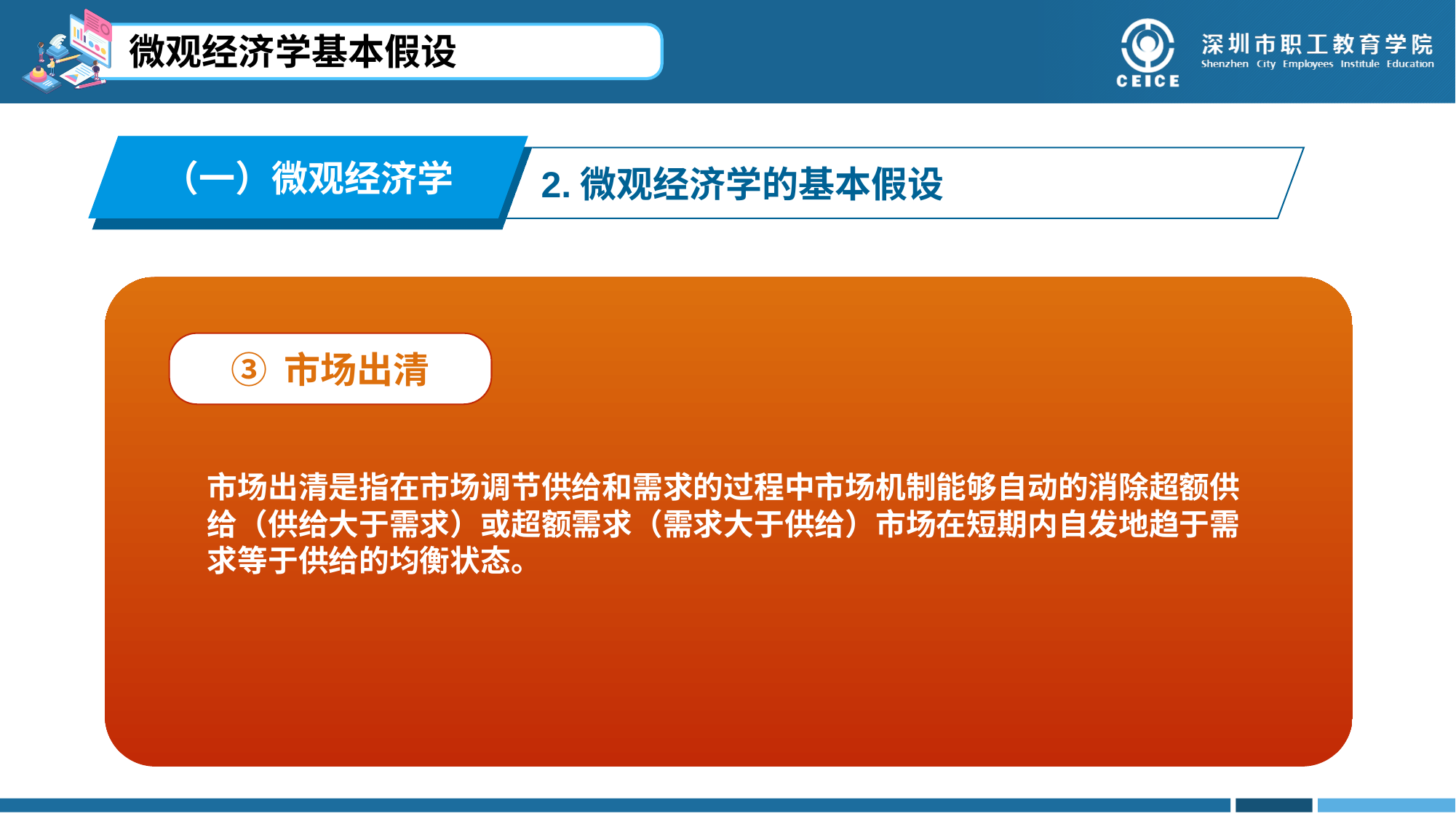

微观经济学基本假设
（一）微观经济学
2.微观经济学的基本假设

③ 市场出清
市场出清是指在市场调节供给和需求的过程中市场机制能够自动的消除超额供给（供给大于需求）或超额需求（需求大于供给）市场在短期内自发地趋于需求等于供给的均衡状态。